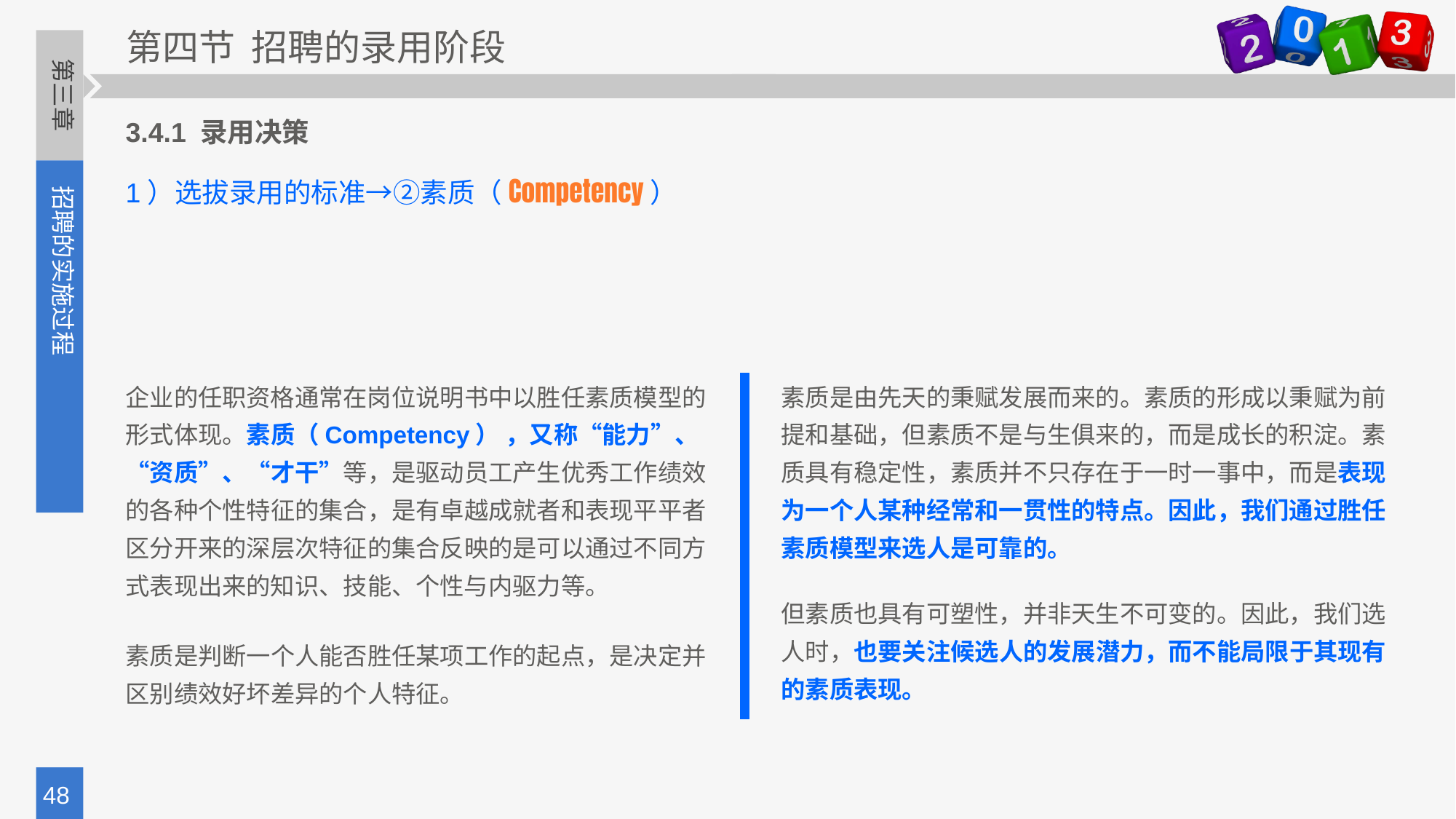

3.4.1 录用决策
1）选拔录用的标准→②素质（Competency）
企业的任职资格通常在岗位说明书中以胜任素质模型的形式体现。素质（Competency） ，又称“能力”、“资质”、“才干”等，是驱动员工产生优秀工作绩效的各种个性特征的集合，是有卓越成就者和表现平平者区分开来的深层次特征的集合反映的是可以通过不同方式表现出来的知识、技能、个性与内驱力等。
素质是由先天的秉赋发展而来的。素质的形成以秉赋为前提和基础，但素质不是与生俱来的，而是成长的积淀。素质具有稳定性，素质并不只存在于一时一事中，而是表现为一个人某种经常和一贯性的特点。因此，我们通过胜任素质模型来选人是可靠的。
但素质也具有可塑性，并非天生不可变的。因此，我们选人时，也要关注候选人的发展潜力，而不能局限于其现有的素质表现。
素质是判断一个人能否胜任某项工作的起点，是决定并区别绩效好坏差异的个人特征。